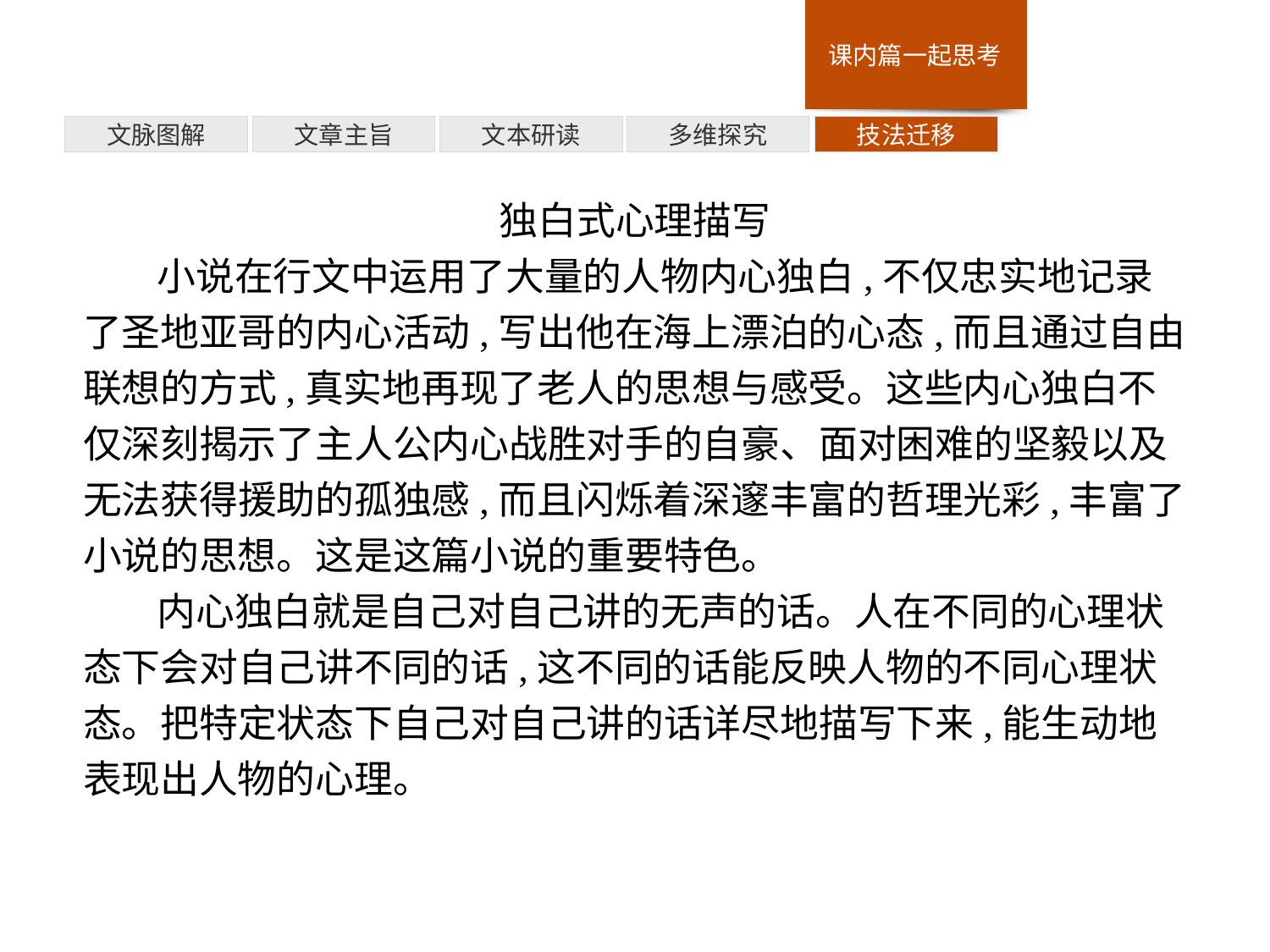

技法迁移
多维探究
文本研读
文章主旨
文脉图解
独白式心理描写
小说在行文中运用了大量的人物内心独白,不仅忠实地记录了圣地亚哥的内心活动,写出他在海上漂泊的心态,而且通过自由联想的方式,真实地再现了老人的思想与感受。这些内心独白不仅深刻揭示了主人公内心战胜对手的自豪、面对困难的坚毅以及无法获得援助的孤独感,而且闪烁着深邃丰富的哲理光彩,丰富了小说的思想。这是这篇小说的重要特色。
内心独白就是自己对自己讲的无声的话。人在不同的心理状态下会对自己讲不同的话,这不同的话能反映人物的不同心理状态。把特定状态下自己对自己讲的话详尽地描写下来,能生动地表现出人物的心理。